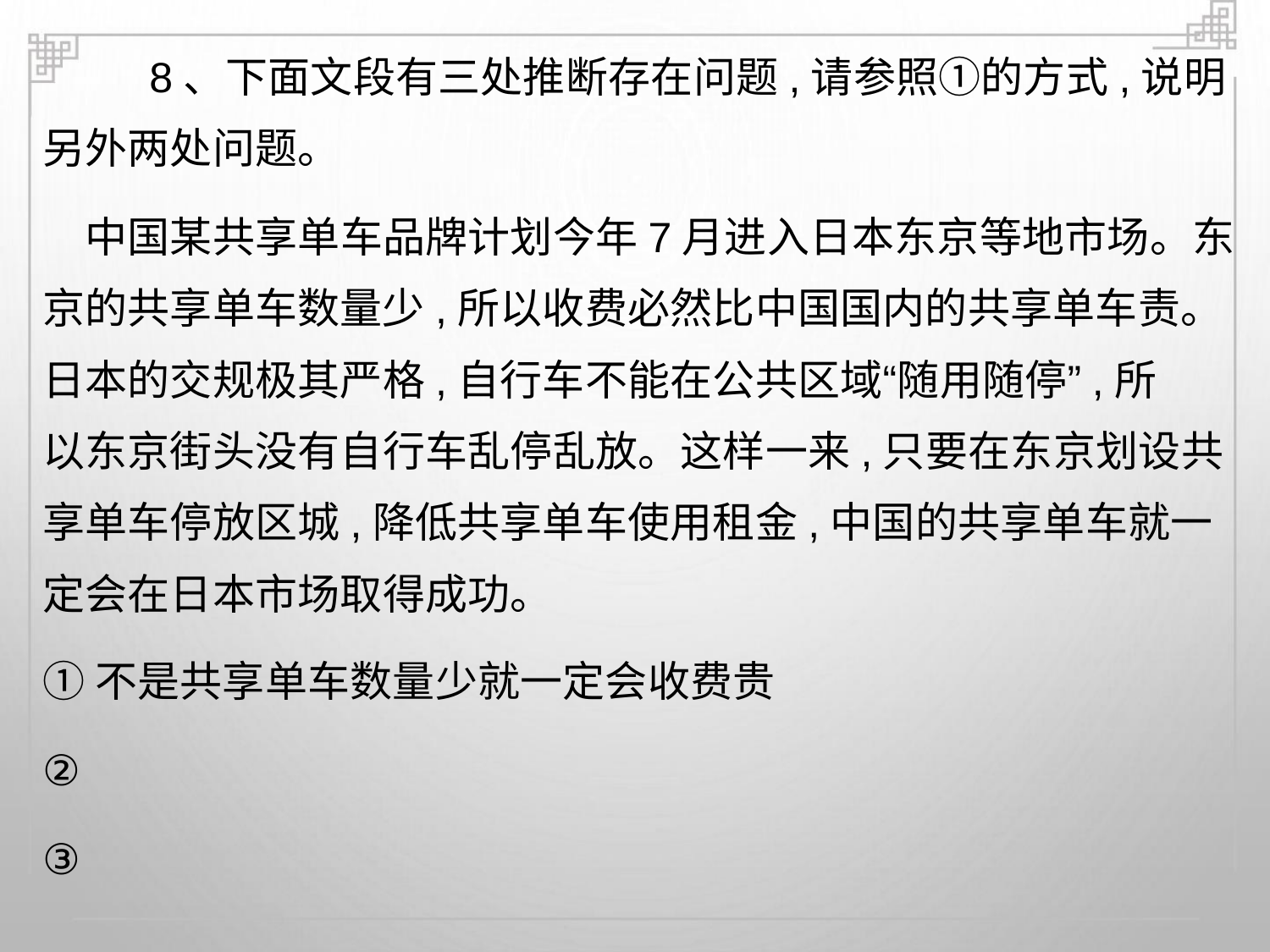

8、下面文段有三处推断存在问题,请参照①的方式,说明
另外两处问题。
中国某共享单车品牌计划今年7月进入日本东京等地市场。东
京的共享单车数量少,所以收费必然比中国国内的共享单车责。
日本的交规极其严格,自行车不能在公共区域“随用随停”,所
以东京街头没有自行车乱停乱放。这样一来,只要在东京划设共
享单车停放区城,降低共享单车使用租金,中国的共享单车就一
定会在日本市场取得成功。
①不是共享单车数量少就一定会收费贵
②
③